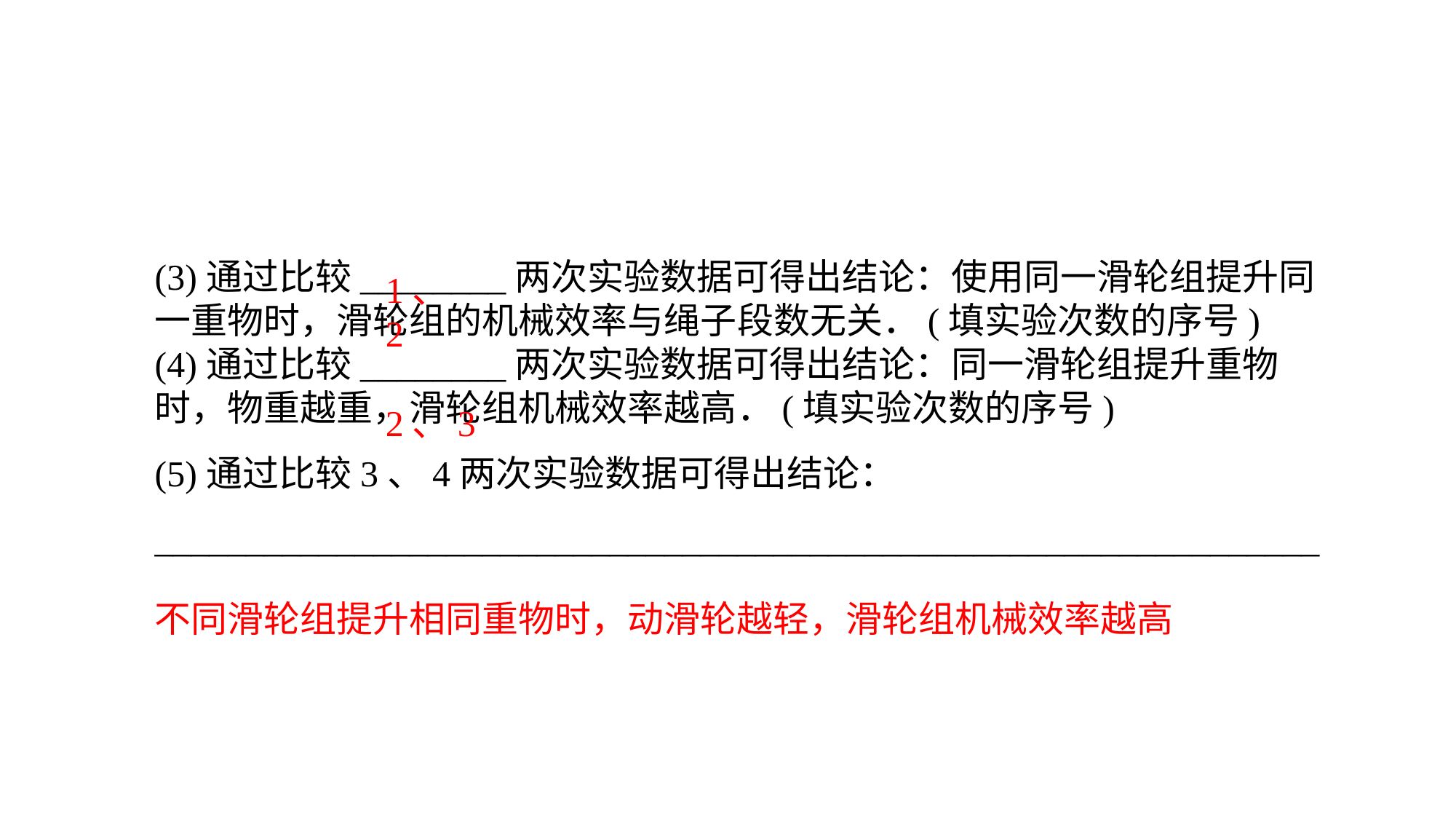

(3)通过比较________两次实验数据可得出结论：使用同一滑轮组提升同一重物时，滑轮组的机械效率与绳子段数无关．(填实验次数的序号)(4)通过比较________两次实验数据可得出结论：同一滑轮组提升重物时，物重越重，滑轮组机械效率越高．(填实验次数的序号)(5)通过比较3、4两次实验数据可得出结论：________________________________________________________________
1、2
2、3
不同滑轮组提升相同重物时，动滑轮越轻，滑轮组机械效率越高